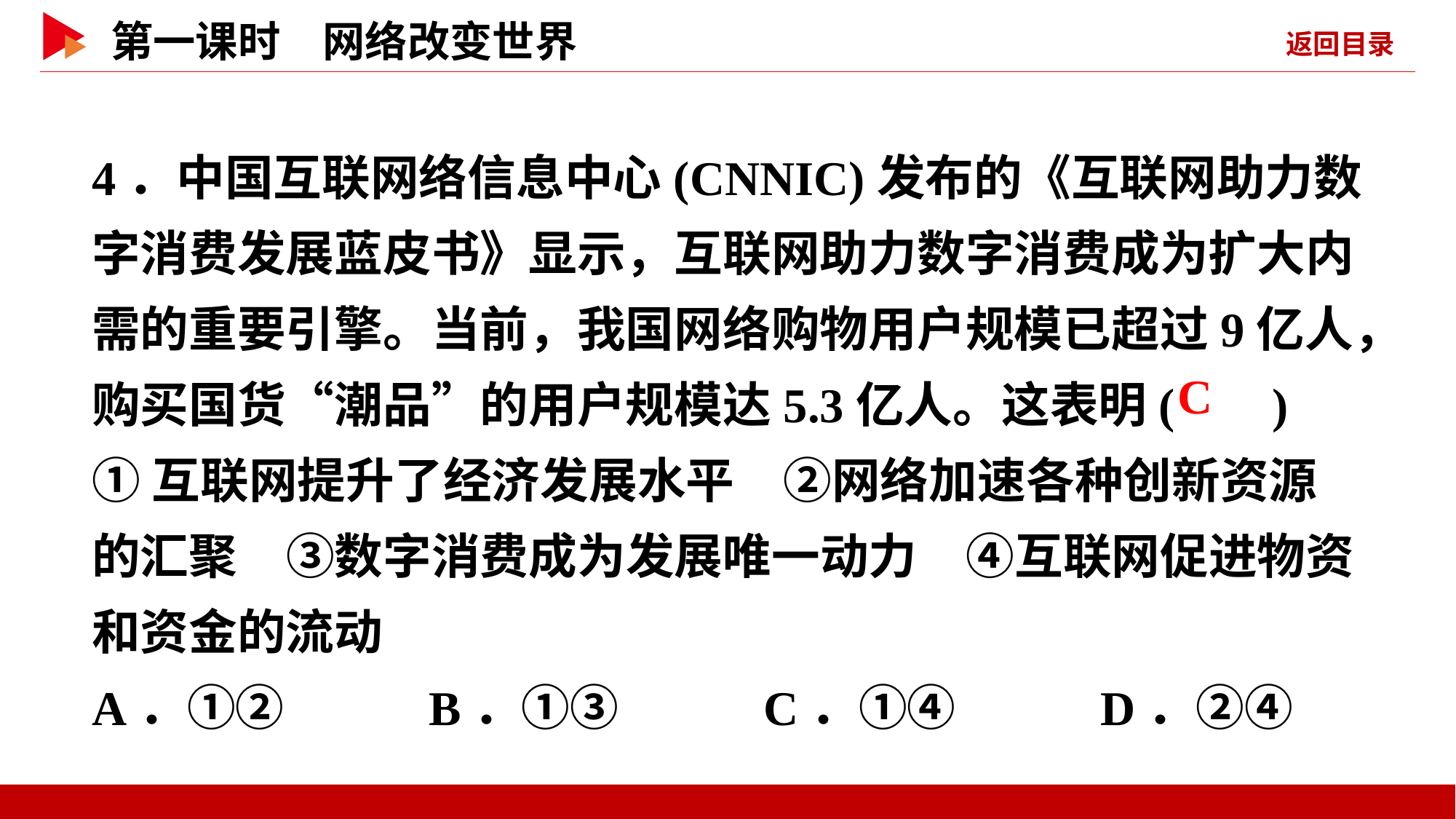

4．中国互联网络信息中心(CNNIC)发布的《互联网助力数字消费发展蓝皮书》显示，互联网助力数字消费成为扩大内需的重要引擎。当前，我国网络购物用户规模已超过9亿人，购买国货“潮品”的用户规模达5.3亿人。这表明(        )
①互联网提升了经济发展水平　②网络加速各种创新资源的汇聚　③数字消费成为发展唯一动力　④互联网促进物资和资金的流动
A．①②            B．①③            C．①④            D．②④
   C